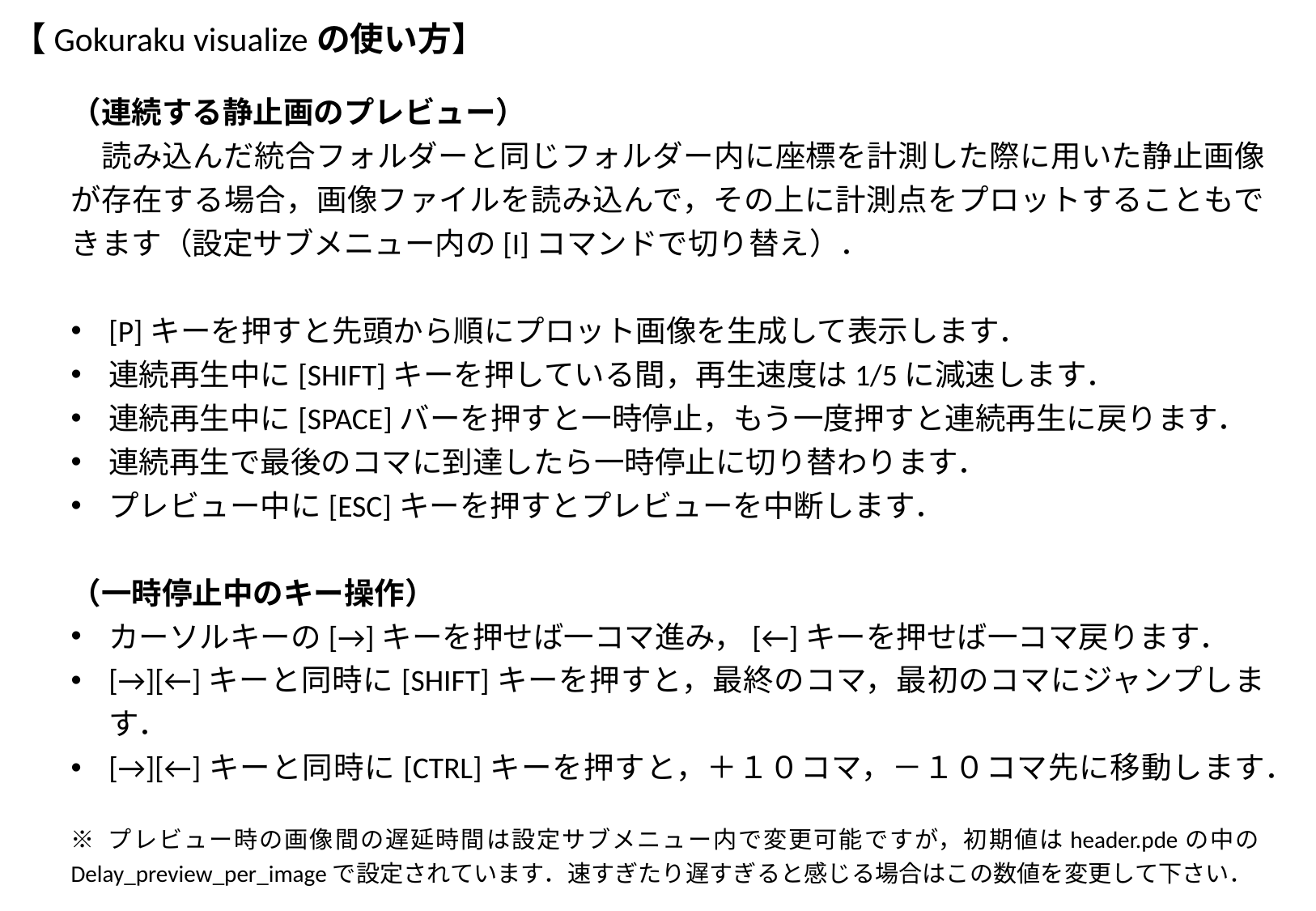

# 【Gokuraku visualizeの使い方】
（連続する静止画のプレビュー）
　読み込んだ統合フォルダーと同じフォルダー内に座標を計測した際に用いた静止画像が存在する場合，画像ファイルを読み込んで，その上に計測点をプロットすることもできます（設定サブメニュー内の[I]コマンドで切り替え）．

[P]キーを押すと先頭から順にプロット画像を生成して表示します．
連続再生中に[SHIFT]キーを押している間，再生速度は1/5に減速します．
連続再生中に[SPACE]バーを押すと一時停止，もう一度押すと連続再生に戻ります．
連続再生で最後のコマに到達したら一時停止に切り替わります．
プレビュー中に[ESC]キーを押すとプレビューを中断します．

（一時停止中のキー操作）
カーソルキーの[→]キーを押せば一コマ進み，[←]キーを押せば一コマ戻ります．
[→][←]キーと同時に[SHIFT]キーを押すと，最終のコマ，最初のコマにジャンプします．
[→][←]キーと同時に[CTRL]キーを押すと，＋１０コマ，－１０コマ先に移動します．

※ プレビュー時の画像間の遅延時間は設定サブメニュー内で変更可能ですが，初期値はheader.pdeの中のDelay_preview_per_imageで設定されています．速すぎたり遅すぎると感じる場合はこの数値を変更して下さい．